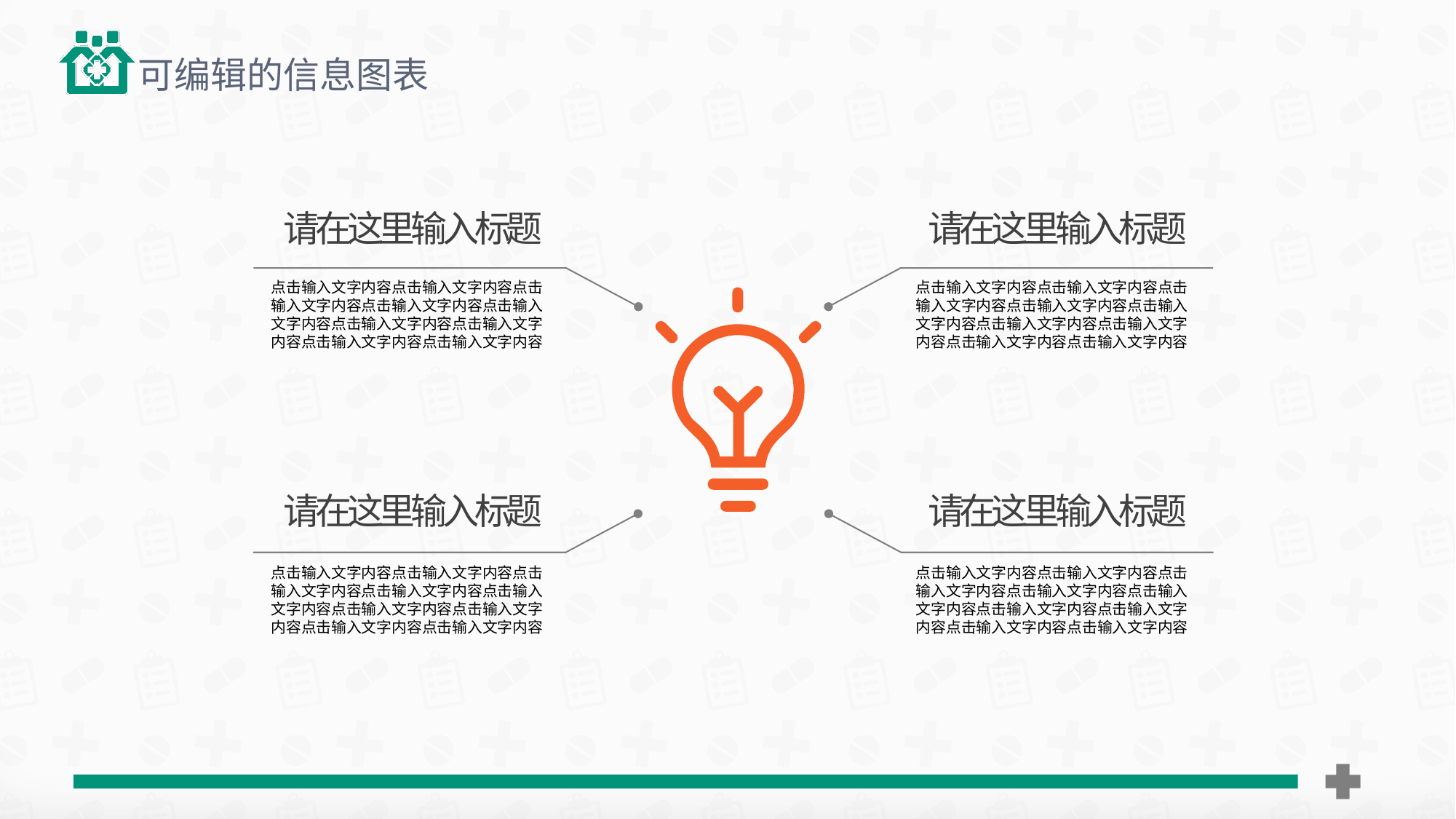

可编辑的信息图表
请在这里输入标题
请在这里输入标题

点击输入文字内容点击输入文字内容点击输入文字内容点击输入文字内容点击输入文字内容点击输入文字内容点击输入文字内容点击输入文字内容点击输入文字内容
点击输入文字内容点击输入文字内容点击输入文字内容点击输入文字内容点击输入文字内容点击输入文字内容点击输入文字内容点击输入文字内容点击输入文字内容

请在这里输入标题
请在这里输入标题

点击输入文字内容点击输入文字内容点击输入文字内容点击输入文字内容点击输入文字内容点击输入文字内容点击输入文字内容点击输入文字内容点击输入文字内容
点击输入文字内容点击输入文字内容点击输入文字内容点击输入文字内容点击输入文字内容点击输入文字内容点击输入文字内容点击输入文字内容点击输入文字内容